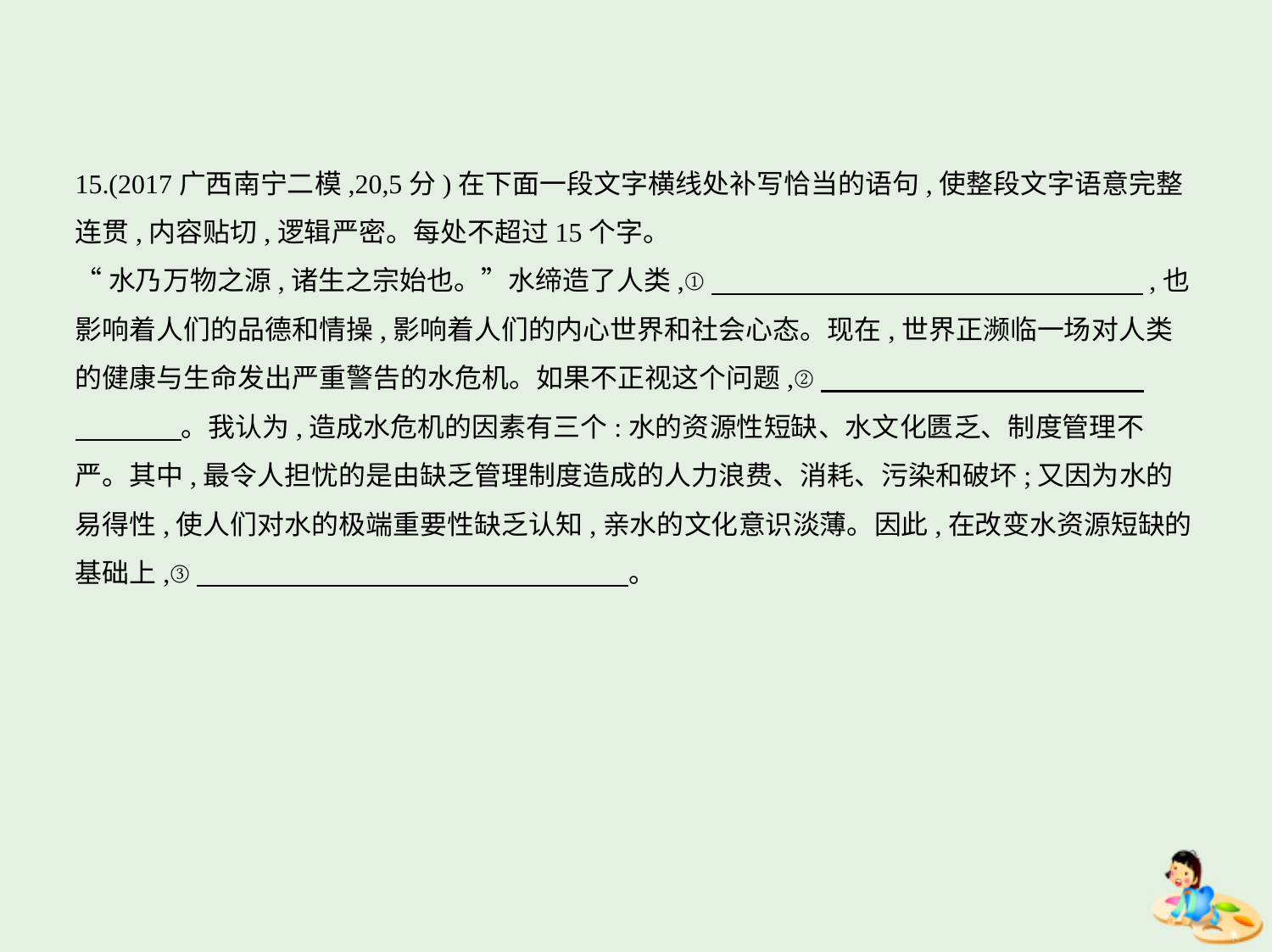

15.(2017广西南宁二模,20,5分)在下面一段文字横线处补写恰当的语句,使整段文字语意完整
连贯,内容贴切,逻辑严密。每处不超过15个字。
“水乃万物之源,诸生之宗始也。”水缔造了人类,①　　　　　　　　　　　　　　　    ,也
影响着人们的品德和情操,影响着人们的内心世界和社会心态。现在,世界正濒临一场对人类
的健康与生命发出严重警告的水危机。如果不正视这个问题,②　　　　　　　　　　　    
　　　    。我认为,造成水危机的因素有三个:水的资源性短缺、水文化匮乏、制度管理不
严。其中,最令人担忧的是由缺乏管理制度造成的人力浪费、消耗、污染和破坏;又因为水的
易得性,使人们对水的极端重要性缺乏认知,亲水的文化意识淡薄。因此,在改变水资源短缺的
基础上,③　　　　　　　　　　　　　　　    。